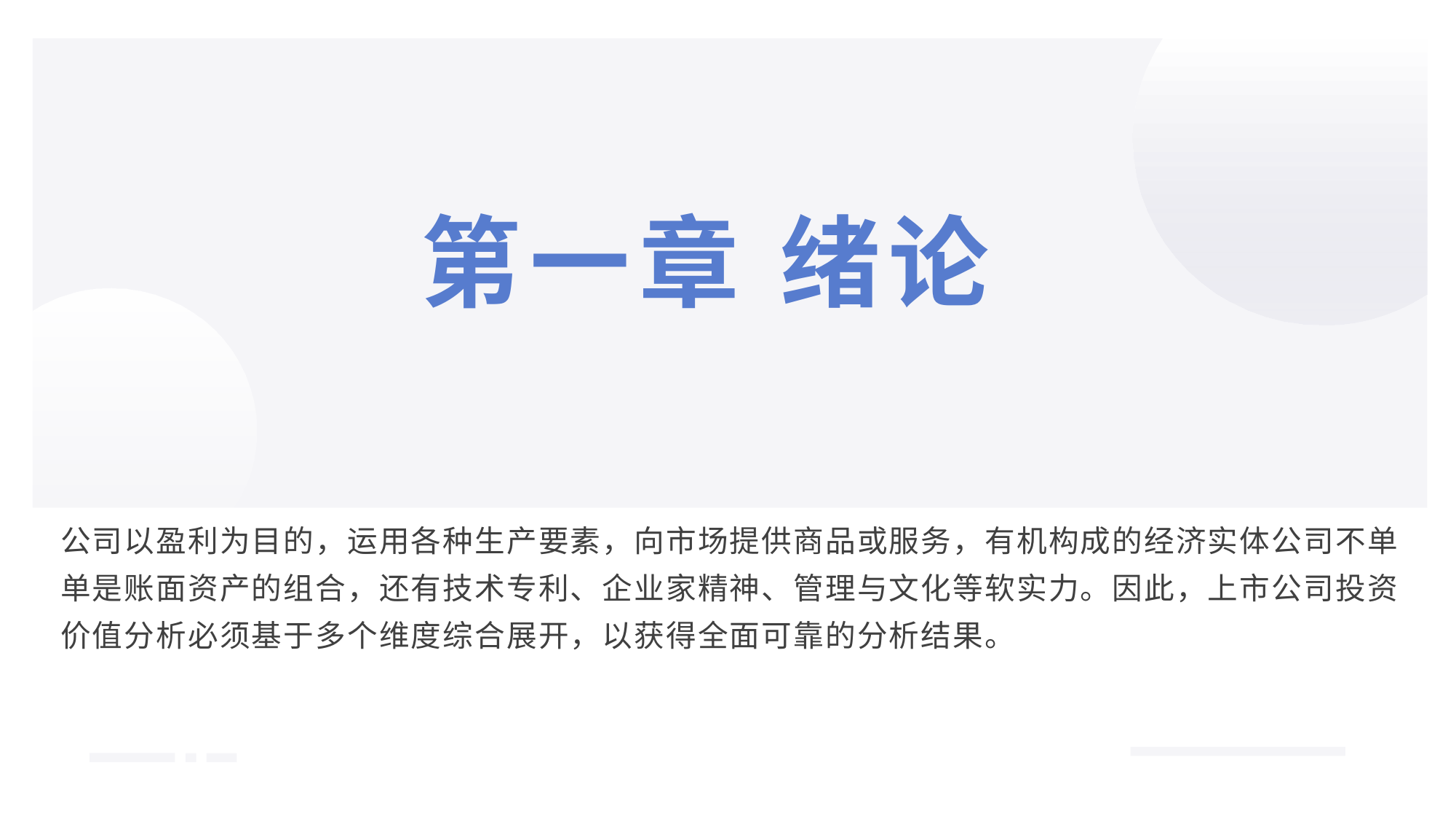

# 第一章 绪论
公司以盈利为目的，运用各种生产要素，向市场提供商品或服务，有机构成的经济实体公司不单单是账面资产的组合，还有技术专利、企业家精神、管理与文化等软实力。因此，上市公司投资价值分析必须基于多个维度综合展开，以获得全面可靠的分析结果。

1